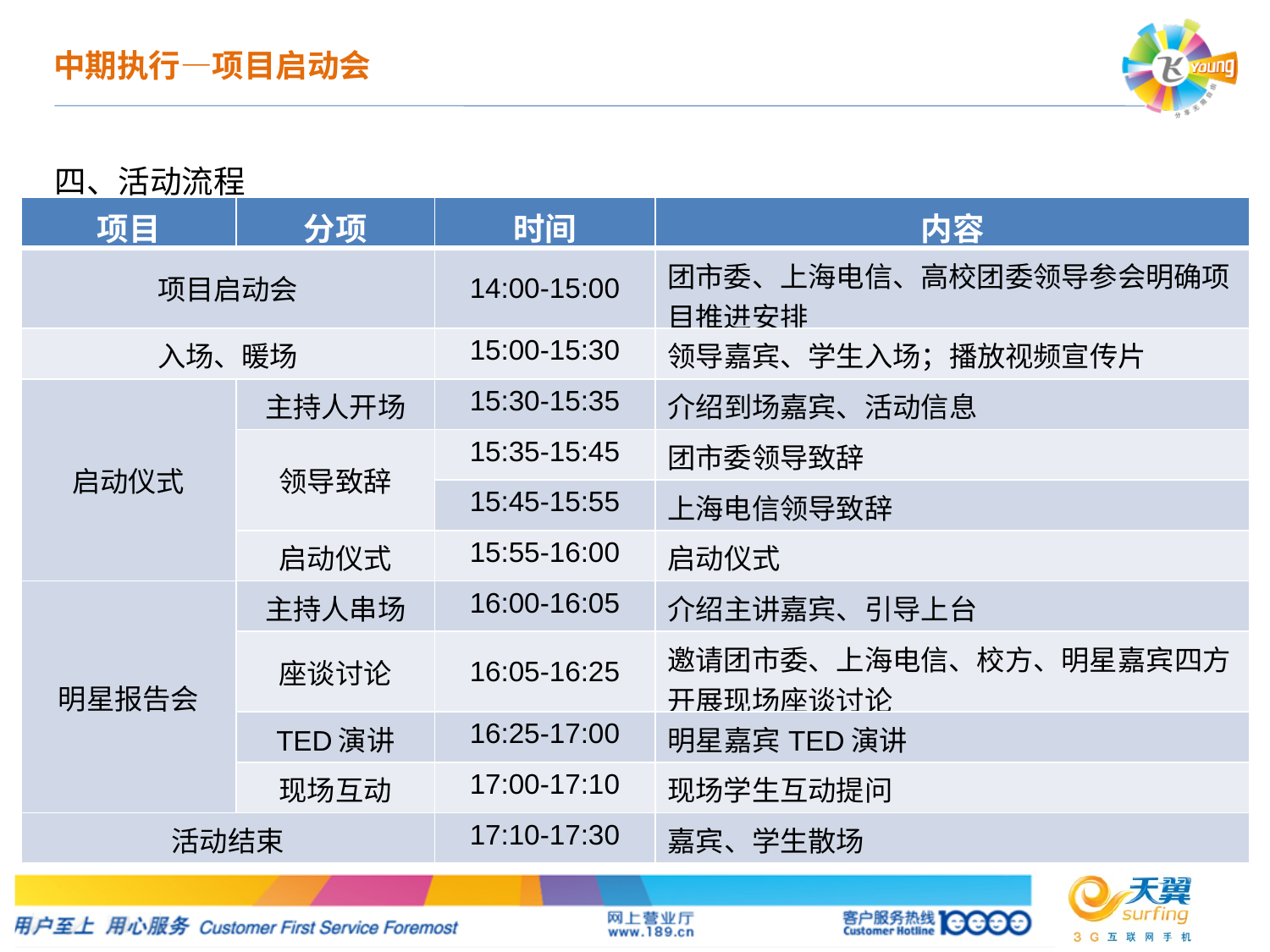

中期执行—项目启动会
四、活动流程
| 项目 | 分项 | 时间 | 内容 |
| --- | --- | --- | --- |
| 项目启动会 |  | 14:00-15:00 | 团市委、上海电信、高校团委领导参会明确项目推进安排 |
| 入场、暖场 |  | 15:00-15:30 | 领导嘉宾、学生入场；播放视频宣传片 |
| 启动仪式 | 主持人开场 | 15:30-15:35 | 介绍到场嘉宾、活动信息 |
|  | 领导致辞 | 15:35-15:45 | 团市委领导致辞 |
|  |  | 15:45-15:55 | 上海电信领导致辞 |
|  | 启动仪式 | 15:55-16:00 | 启动仪式 |
| 明星报告会 | 主持人串场 | 16:00-16:05 | 介绍主讲嘉宾、引导上台 |
|  | 座谈讨论 | 16:05-16:25 | 邀请团市委、上海电信、校方、明星嘉宾四方开展现场座谈讨论 |
|  | TED演讲 | 16:25-17:00 | 明星嘉宾TED演讲 |
|  | 现场互动 | 17:00-17:10 | 现场学生互动提问 |
| 活动结束 |  | 17:10-17:30 | 嘉宾、学生散场 |